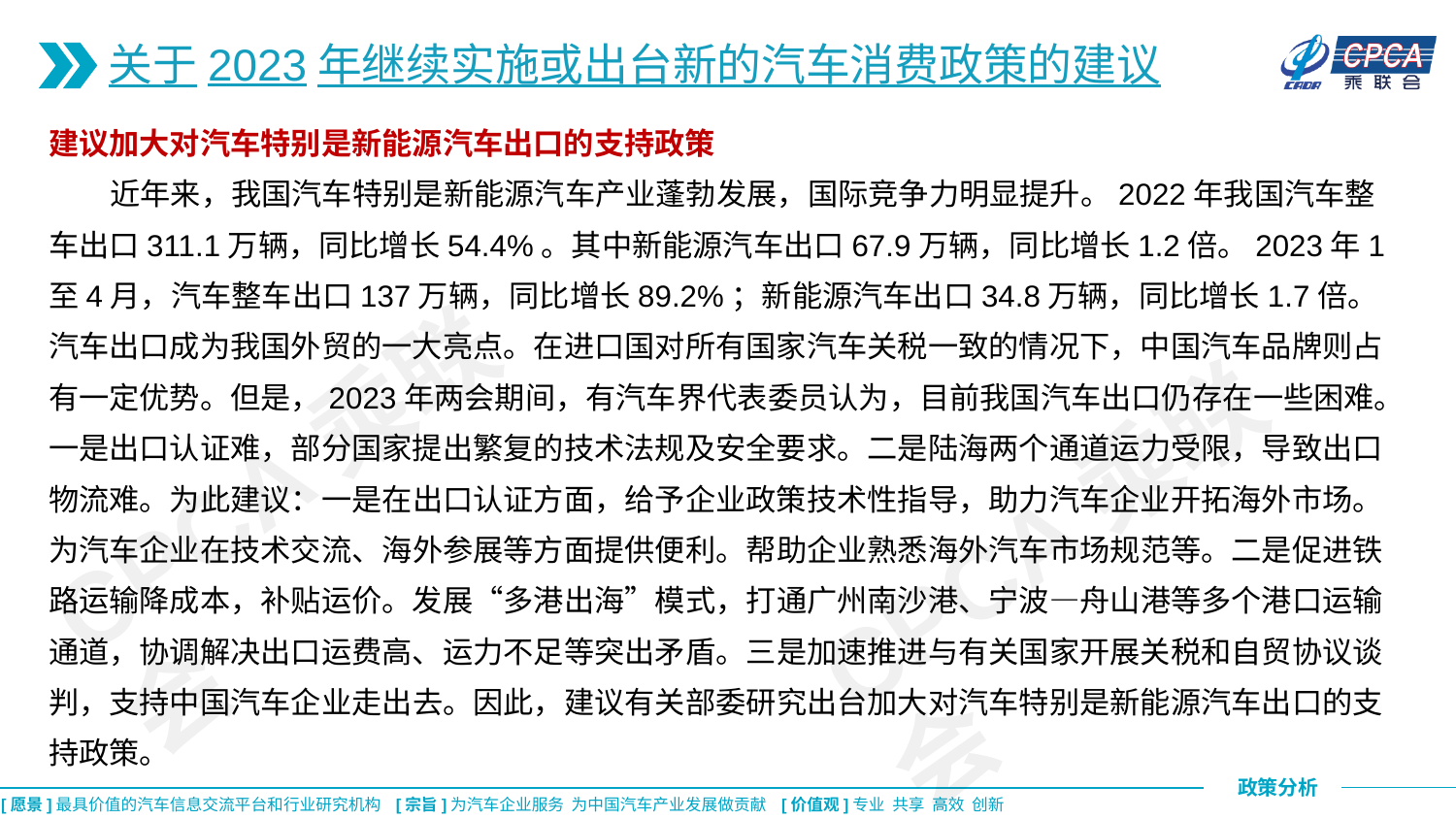

关于2023年继续实施或出台新的汽车消费政策的建议
建议加大对汽车特别是新能源汽车出口的支持政策
        近年来，我国汽车特别是新能源汽车产业蓬勃发展，国际竞争力明显提升。2022年我国汽车整车出口311.1万辆，同比增长54.4%。其中新能源汽车出口67.9万辆，同比增长1.2倍。2023年1至4月，汽车整车出口137万辆，同比增长89.2%；新能源汽车出口34.8万辆，同比增长1.7倍。汽车出口成为我国外贸的一大亮点。在进口国对所有国家汽车关税一致的情况下，中国汽车品牌则占有一定优势。但是，2023年两会期间，有汽车界代表委员认为，目前我国汽车出口仍存在一些困难。一是出口认证难，部分国家提出繁复的技术法规及安全要求。二是陆海两个通道运力受限，导致出口物流难。为此建议：一是在出口认证方面，给予企业政策技术性指导，助力汽车企业开拓海外市场。为汽车企业在技术交流、海外参展等方面提供便利。帮助企业熟悉海外汽车市场规范等。二是促进铁路运输降成本，补贴运价。发展“多港出海”模式，打通广州南沙港、宁波—舟山港等多个港口运输通道，协调解决出口运费高、运力不足等突出矛盾。三是加速推进与有关国家开展关税和自贸协议谈判，支持中国汽车企业走出去。因此，建议有关部委研究出台加大对汽车特别是新能源汽车出口的支持政策。
CPCA乘联会
CPCA乘联会